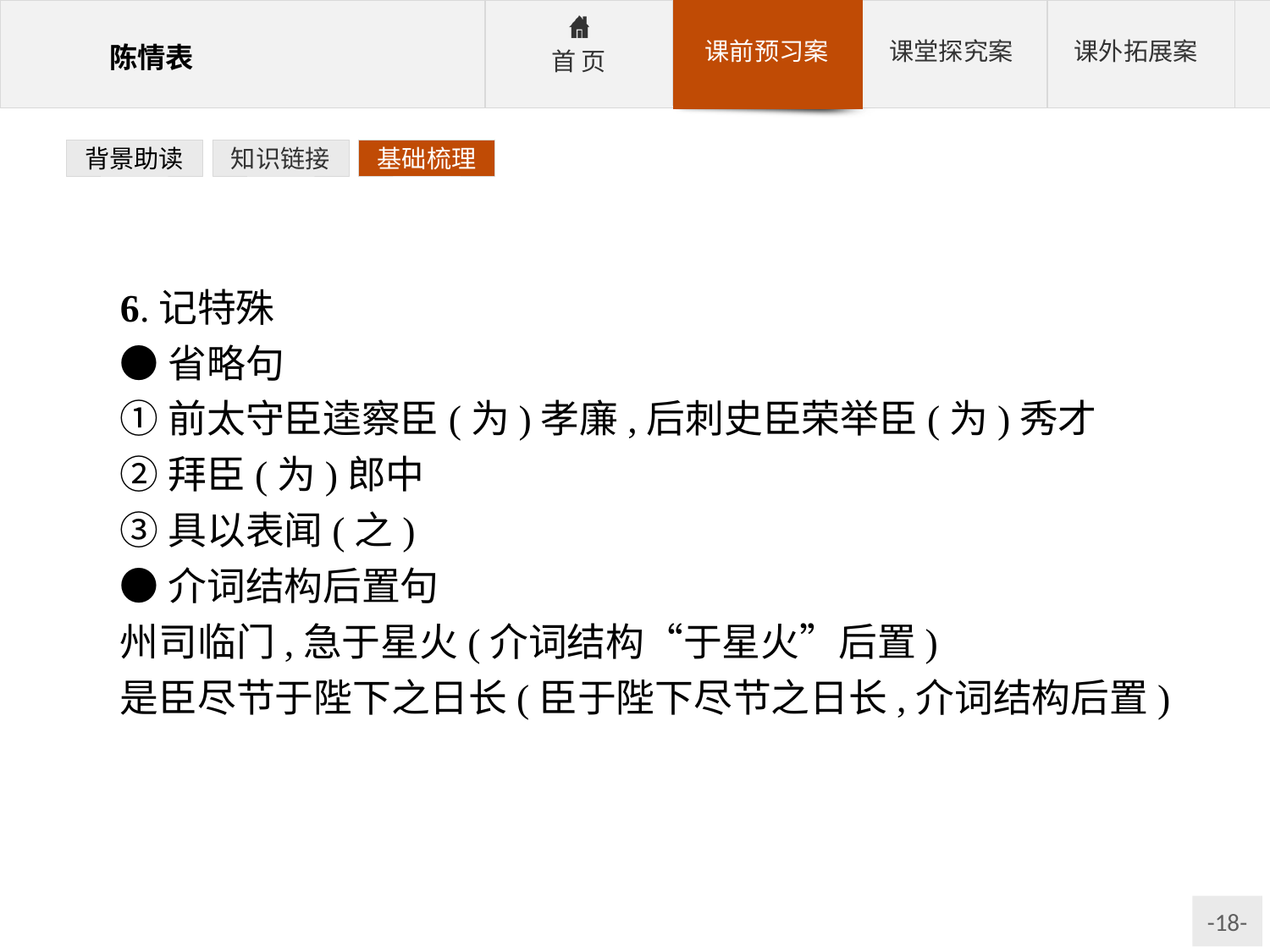

背景助读
知识链接
基础梳理
6.记特殊
●省略句
①前太守臣逵察臣(为)孝廉,后刺史臣荣举臣(为)秀才
②拜臣(为)郎中
③具以表闻(之)
●介词结构后置句
州司临门,急于星火(介词结构“于星火”后置)
是臣尽节于陛下之日长(臣于陛下尽节之日长,介词结构后置)